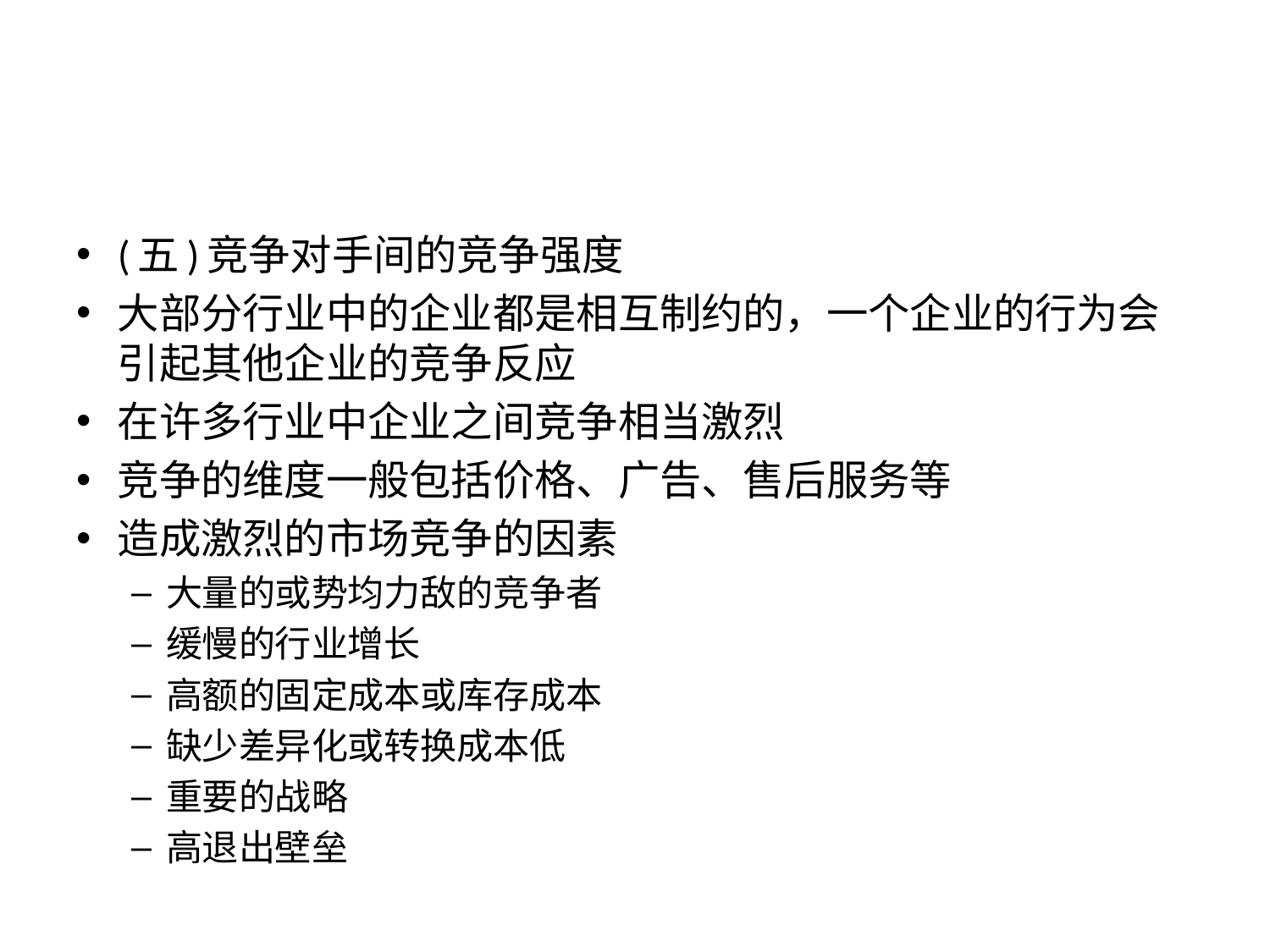

#
(五)竞争对手间的竞争强度
大部分行业中的企业都是相互制约的，一个企业的行为会引起其他企业的竞争反应
在许多行业中企业之间竞争相当激烈
竞争的维度一般包括价格、广告、售后服务等
造成激烈的市场竞争的因素
大量的或势均力敌的竞争者
缓慢的行业增长
高额的固定成本或库存成本
缺少差异化或转换成本低
重要的战略
高退出壁垒